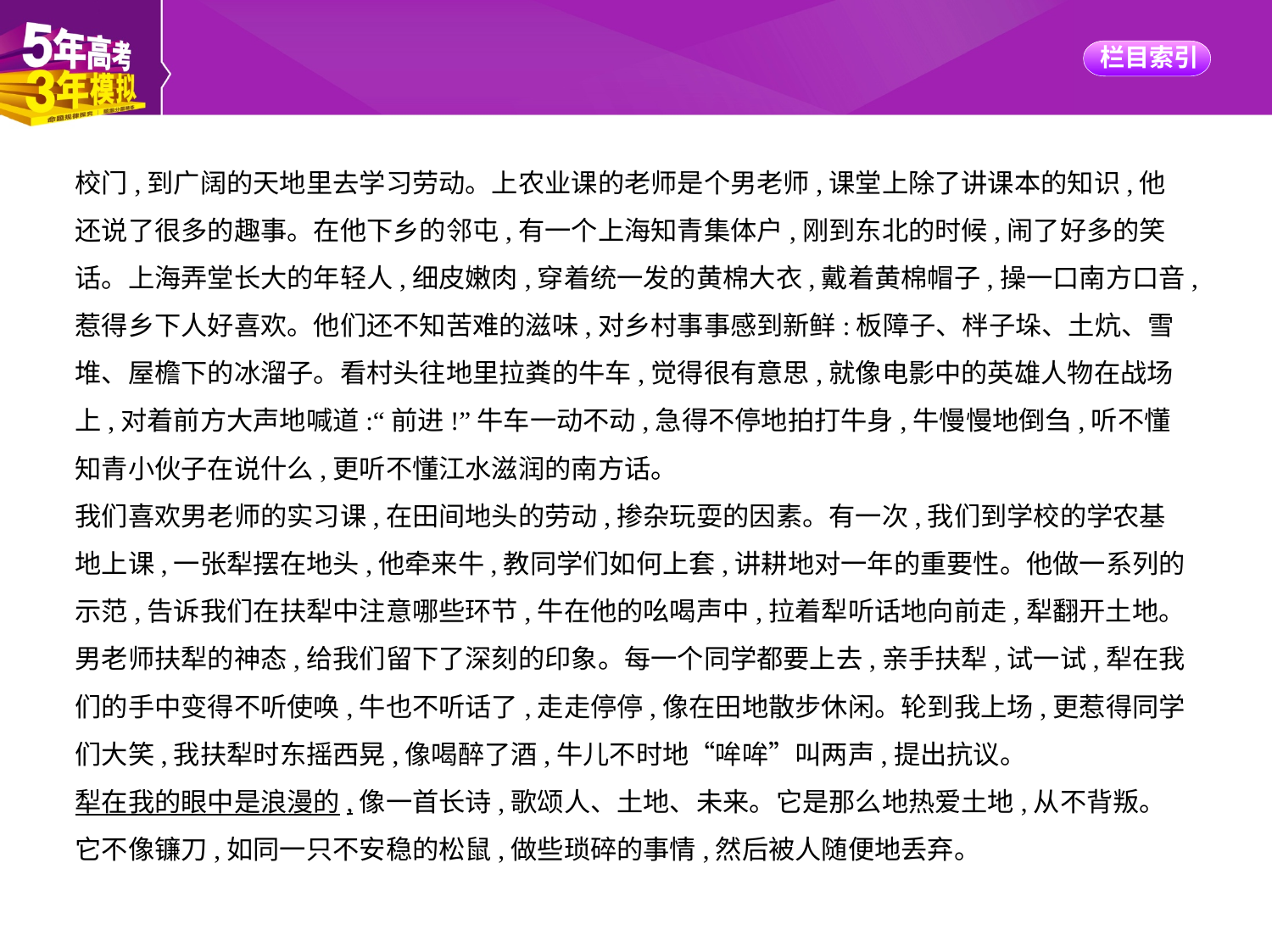

校门,到广阔的天地里去学习劳动。上农业课的老师是个男老师,课堂上除了讲课本的知识,他
还说了很多的趣事。在他下乡的邻屯,有一个上海知青集体户,刚到东北的时候,闹了好多的笑
话。上海弄堂长大的年轻人,细皮嫩肉,穿着统一发的黄棉大衣,戴着黄棉帽子,操一口南方口音,
惹得乡下人好喜欢。他们还不知苦难的滋味,对乡村事事感到新鲜:板障子、柈子垛、土炕、雪
堆、屋檐下的冰溜子。看村头往地里拉粪的牛车,觉得很有意思,就像电影中的英雄人物在战场
上,对着前方大声地喊道:“前进!”牛车一动不动,急得不停地拍打牛身,牛慢慢地倒刍,听不懂
知青小伙子在说什么,更听不懂江水滋润的南方话。
我们喜欢男老师的实习课,在田间地头的劳动,掺杂玩耍的因素。有一次,我们到学校的学农基
地上课,一张犁摆在地头,他牵来牛,教同学们如何上套,讲耕地对一年的重要性。他做一系列的
示范,告诉我们在扶犁中注意哪些环节,牛在他的吆喝声中,拉着犁听话地向前走,犁翻开土地。
男老师扶犁的神态,给我们留下了深刻的印象。每一个同学都要上去,亲手扶犁,试一试,犁在我
们的手中变得不听使唤,牛也不听话了,走走停停,像在田地散步休闲。轮到我上场,更惹得同学
们大笑,我扶犁时东摇西晃,像喝醉了酒,牛儿不时地“哞哞”叫两声,提出抗议。
犁在我的眼中是浪漫的,像一首长诗,歌颂人、土地、未来。它是那么地热爱土地,从不背叛。
它不像镰刀,如同一只不安稳的松鼠,做些琐碎的事情,然后被人随便地丢弃。